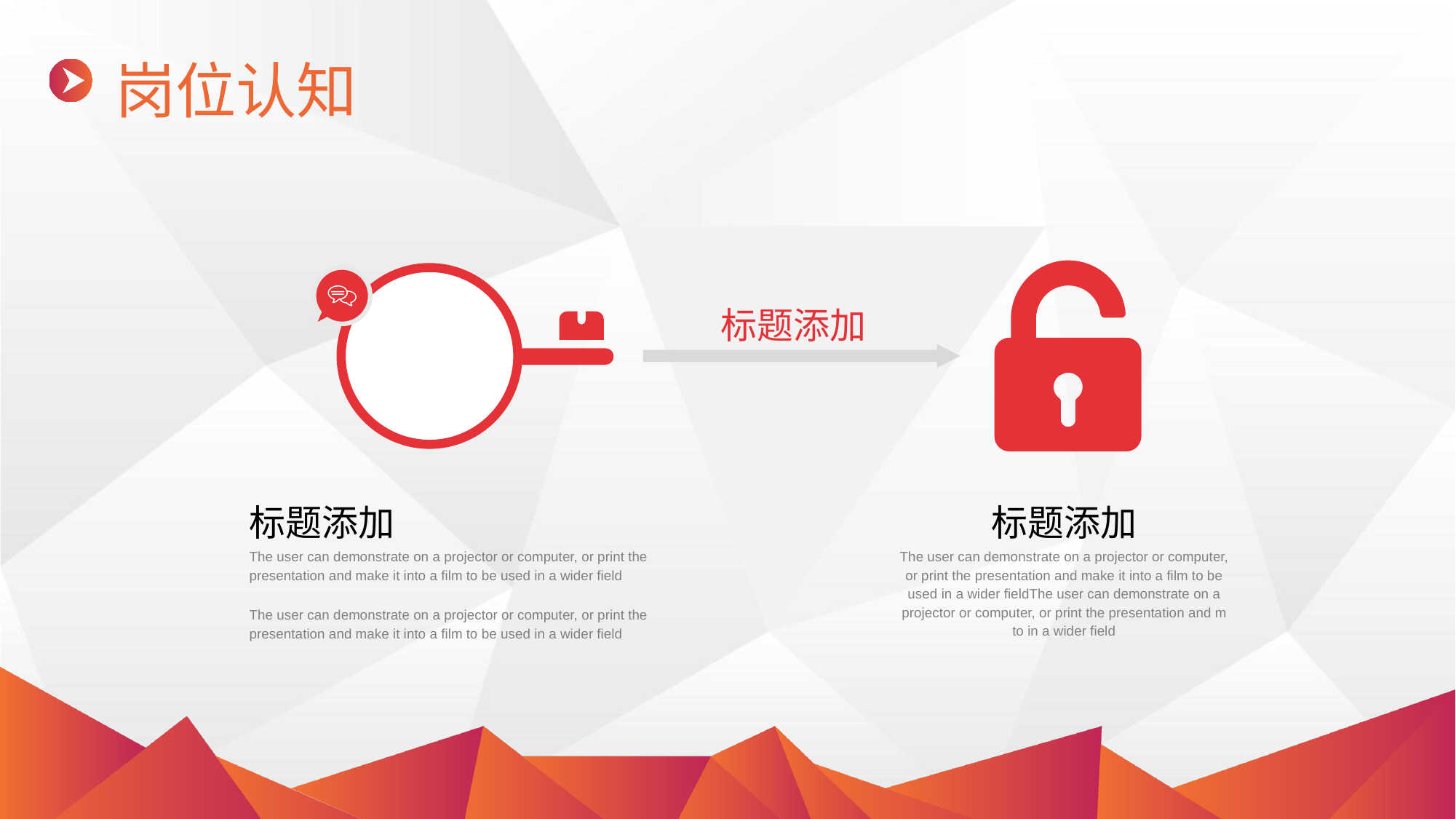

岗位认知

标题添加
标题添加
The user can demonstrate on a projector or computer, or print the presentation and make it into a film to be used in a wider fieldThe user can demonstrate on a projector or computer, or print the presentation and m to in a wider field
标题添加
The user can demonstrate on a projector or computer, or print the presentation and make it into a film to be used in a wider field
The user can demonstrate on a projector or computer, or print the presentation and make it into a film to be used in a wider field